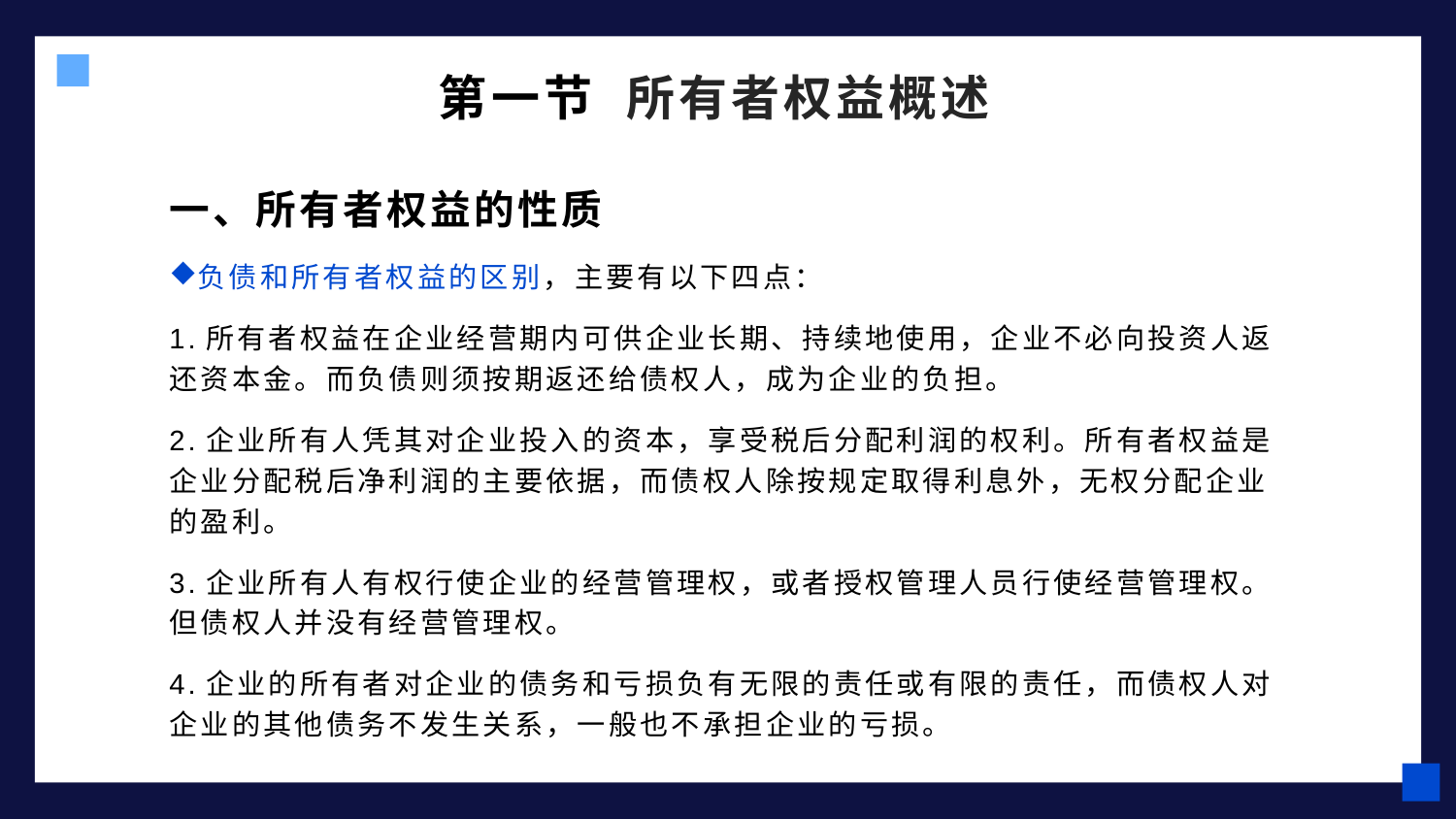

# 第一节  所有者权益概述
一、所有者权益的性质
负债和所有者权益的区别，主要有以下四点：
1.所有者权益在企业经营期内可供企业长期、持续地使用，企业不必向投资人返还资本金。而负债则须按期返还给债权人，成为企业的负担。
2.企业所有人凭其对企业投入的资本，享受税后分配利润的权利。所有者权益是企业分配税后净利润的主要依据，而债权人除按规定取得利息外，无权分配企业的盈利。
3.企业所有人有权行使企业的经营管理权，或者授权管理人员行使经营管理权。但债权人并没有经营管理权。
4.企业的所有者对企业的债务和亏损负有无限的责任或有限的责任，而债权人对企业的其他债务不发生关系，一般也不承担企业的亏损。